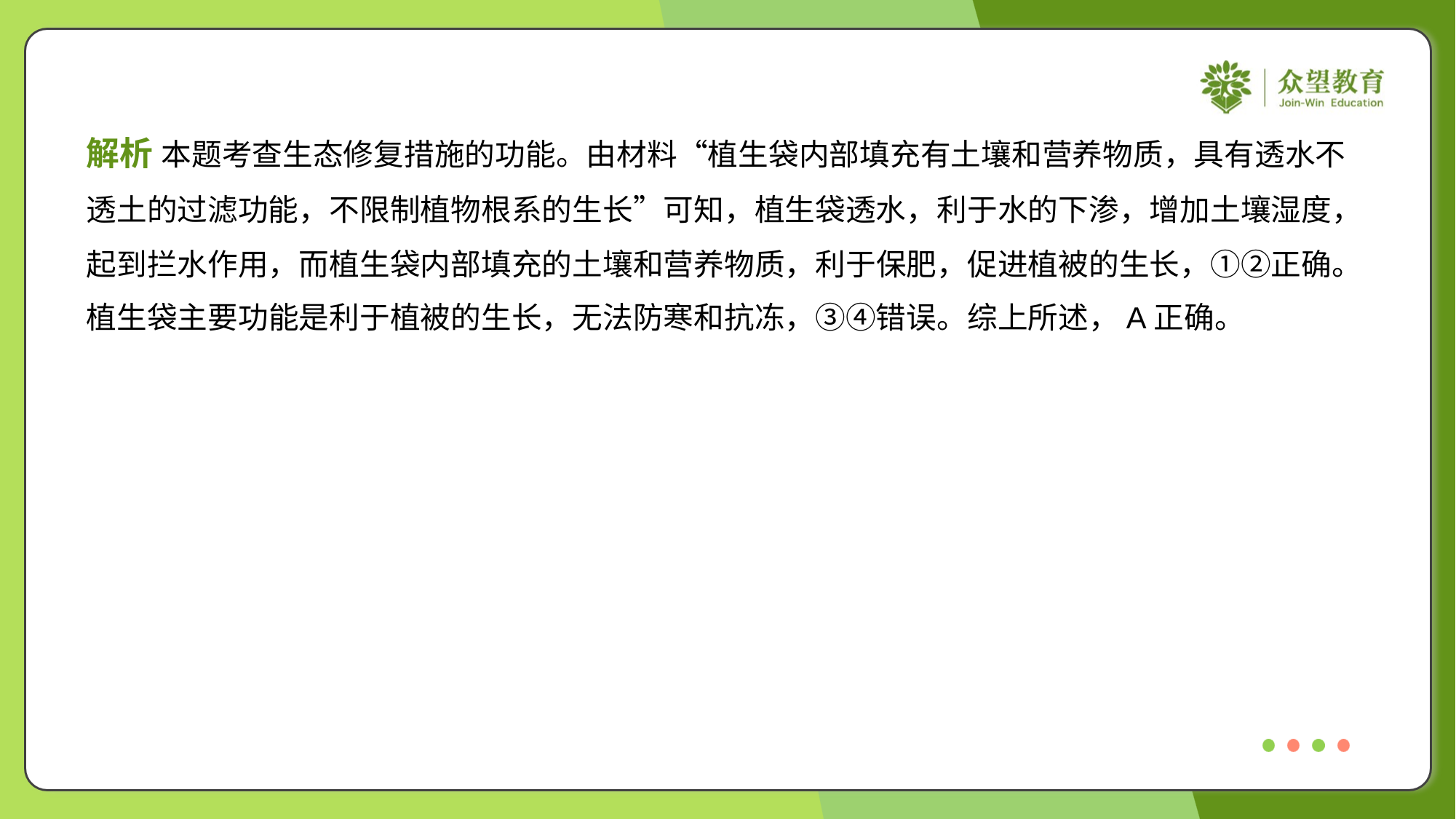

解析 本题考查生态修复措施的功能。由材料“植生袋内部填充有土壤和营养物质，具有透水不
透土的过滤功能，不限制植物根系的生长”可知，植生袋透水，利于水的下渗，增加土壤湿度，
起到拦水作用，而植生袋内部填充的土壤和营养物质，利于保肥，促进植被的生长，①②正确。
植生袋主要功能是利于植被的生长，无法防寒和抗冻，③④错误。综上所述，A正确。